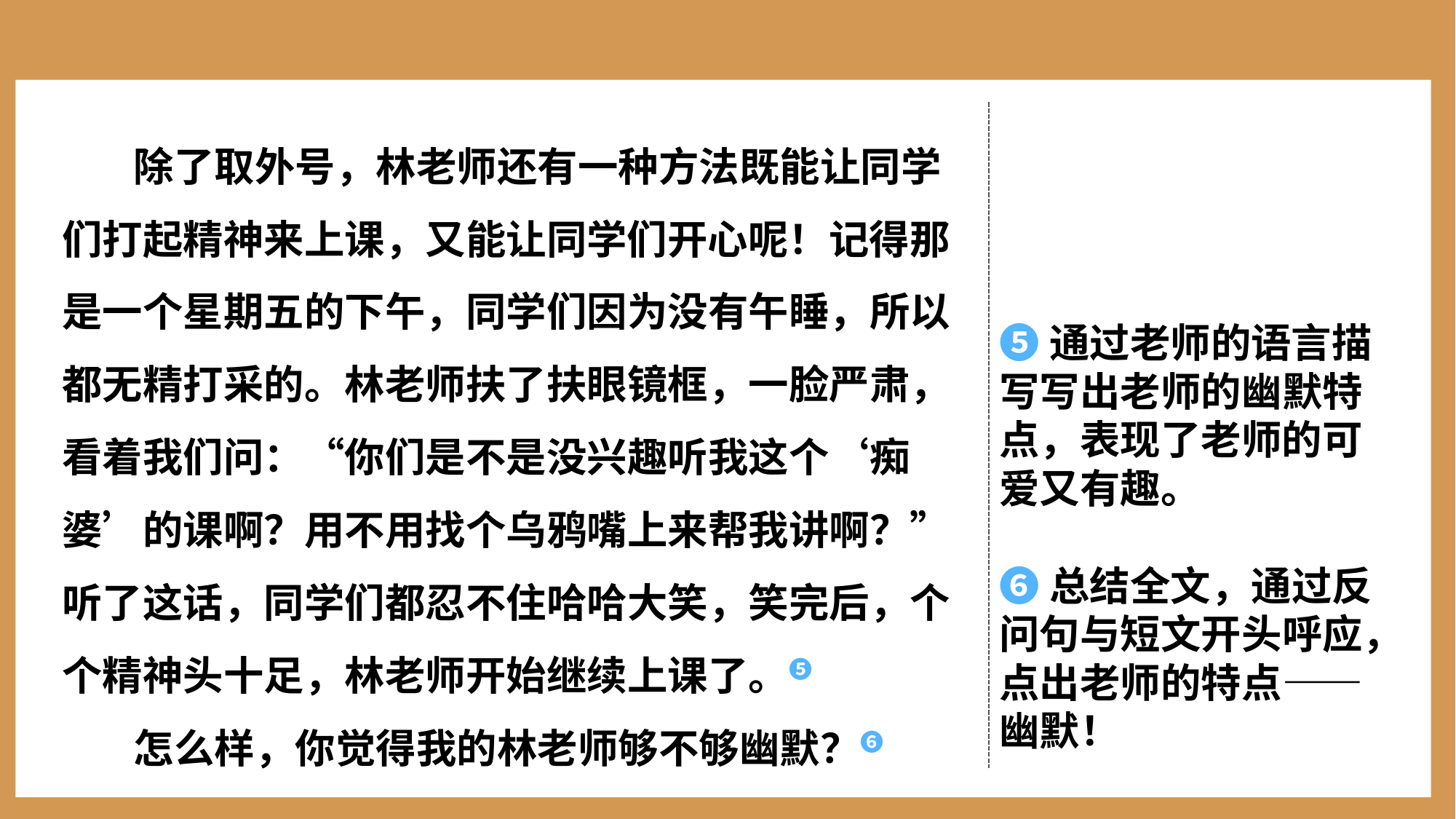

除了取外号，林老师还有一种方法既能让同学们打起精神来上课，又能让同学们开心呢！记得那是一个星期五的下午，同学们因为没有午睡，所以都无精打采的。林老师扶了扶眼镜框，一脸严肃，看着我们问：“你们是不是没兴趣听我这个‘痴婆’的课啊？用不用找个乌鸦嘴上来帮我讲啊？”听了这话，同学们都忍不住哈哈大笑，笑完后，个个精神头十足，林老师开始继续上课了。❺
怎么样，你觉得我的林老师够不够幽默？❻
❺通过老师的语言描写写出老师的幽默特点，表现了老师的可爱又有趣。

❻总结全文，通过反问句与短文开头呼应，点出老师的特点——幽默！